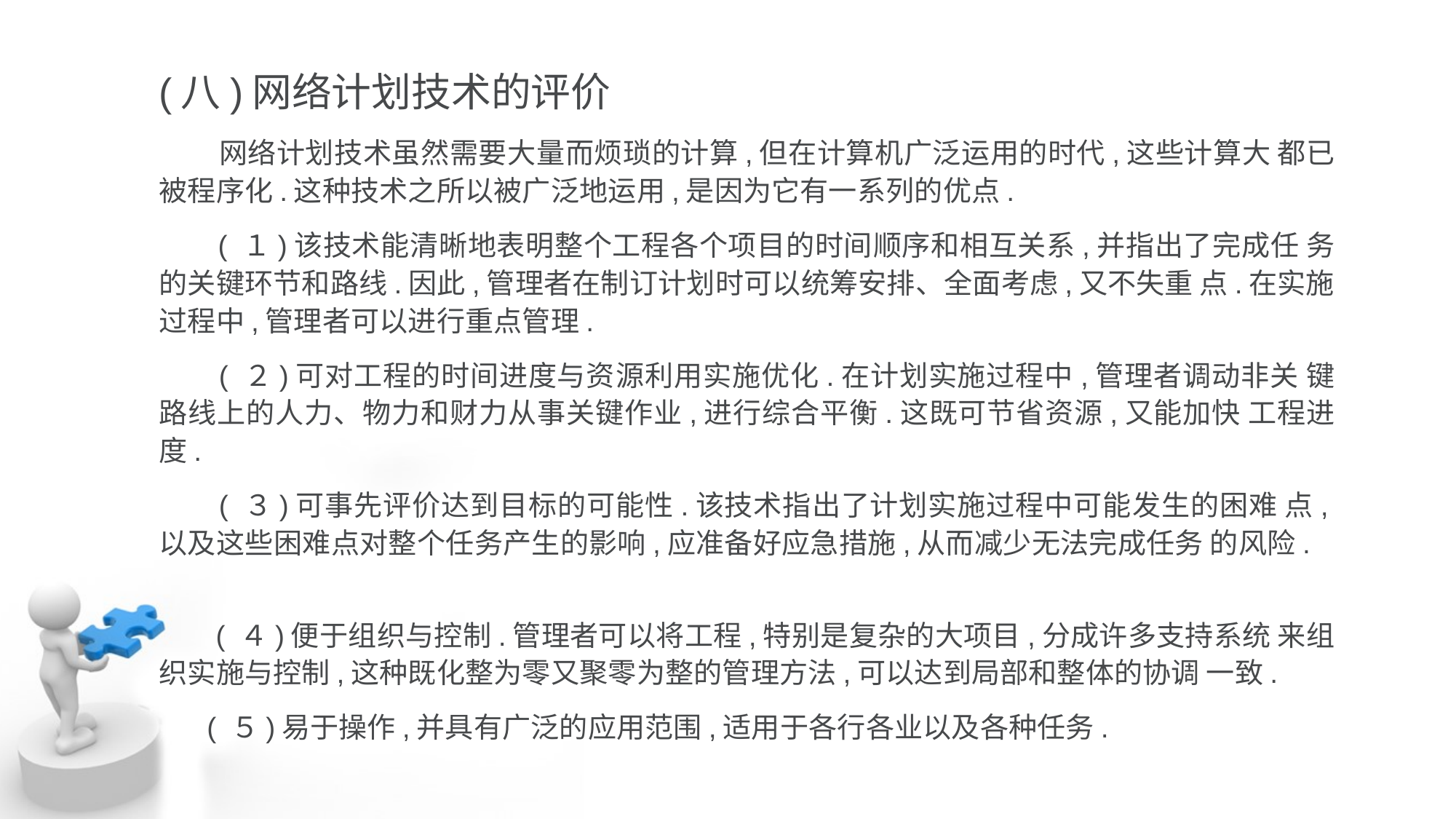

(八)网络计划技术的评价
        网络计划技术虽然需要大量而烦琐的计算,但在计算机广泛运用的时代,这些计算大 都已被程序化.这种技术之所以被广泛地运用,是因为它有一系列的优点.
       ( １)该技术能清晰地表明整个工程各个项目的时间顺序和相互关系,并指出了完成任 务的关键环节和路线.因此,管理者在制订计划时可以统筹安排、全面考虑,又不失重 点.在实施过程中,管理者可以进行重点管理.
       ( ２)可对工程的时间进度与资源利用实施优化.在计划实施过程中,管理者调动非关 键路线上的人力、物力和财力从事关键作业,进行综合平衡.这既可节省资源,又能加快 工程进度.
       ( ３)可事先评价达到目标的可能性.该技术指出了计划实施过程中可能发生的困难 点,以及这些困难点对整个任务产生的影响,应准备好应急措施,从而减少无法完成任务 的风险.
       ( ４)便于组织与控制.管理者可以将工程,特别是复杂的大项目,分成许多支持系统 来组织实施与控制,这种既化整为零又聚零为整的管理方法,可以达到局部和整体的协调 一致.
      ( ５)易于操作,并具有广泛的应用范围,适用于各行各业以及各种任务.